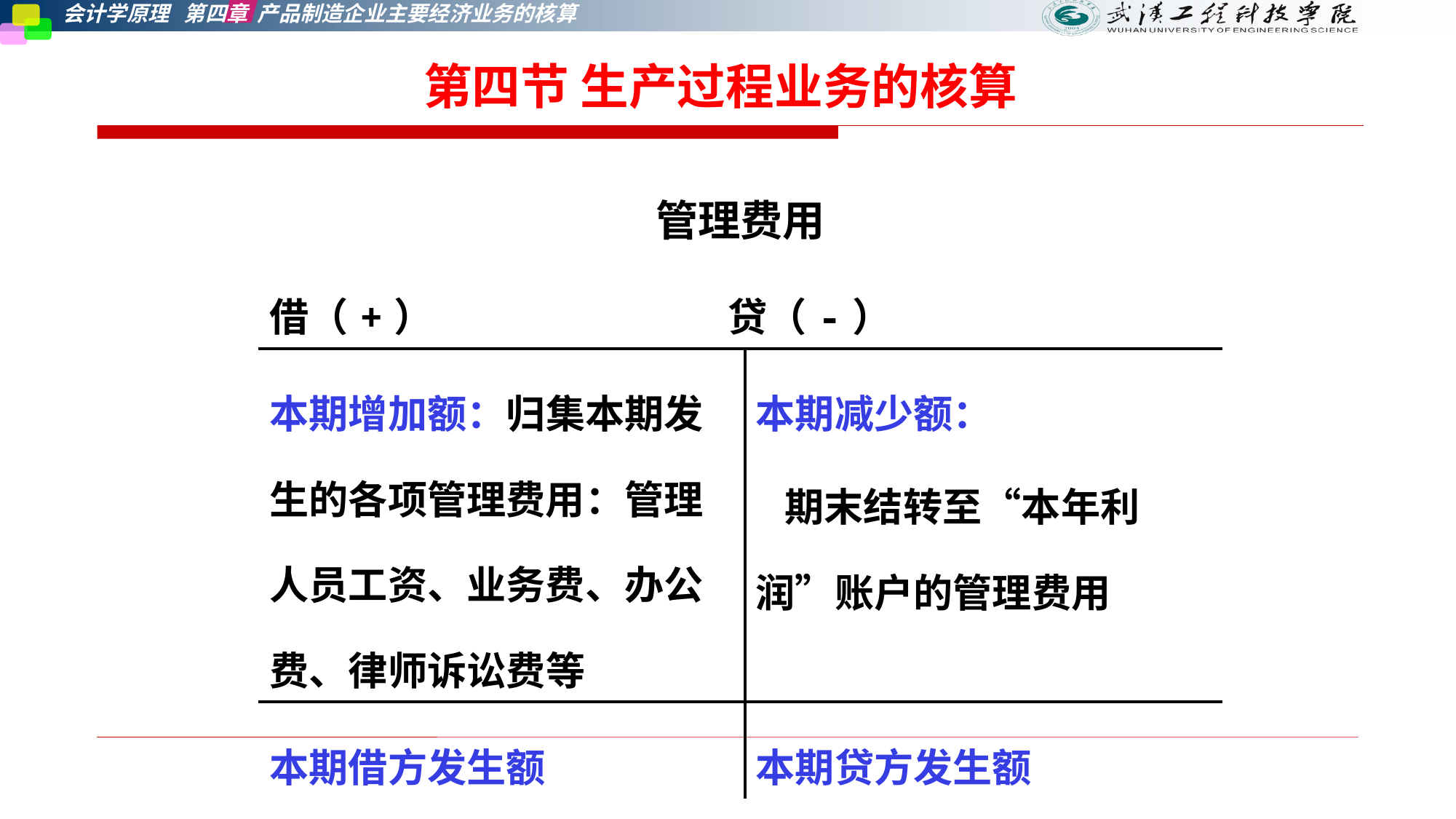

# 第四节 生产过程业务的核算
| 管理费用 借（+） 贷（-） |  |
| --- | --- |
| 本期增加额：归集本期发生的各项管理费用：管理人员工资、业务费、办公费、律师诉讼费等 | 本期减少额： 期末结转至“本年利润”账户的管理费用 |
| 本期借方发生额 | 本期贷方发生额 |